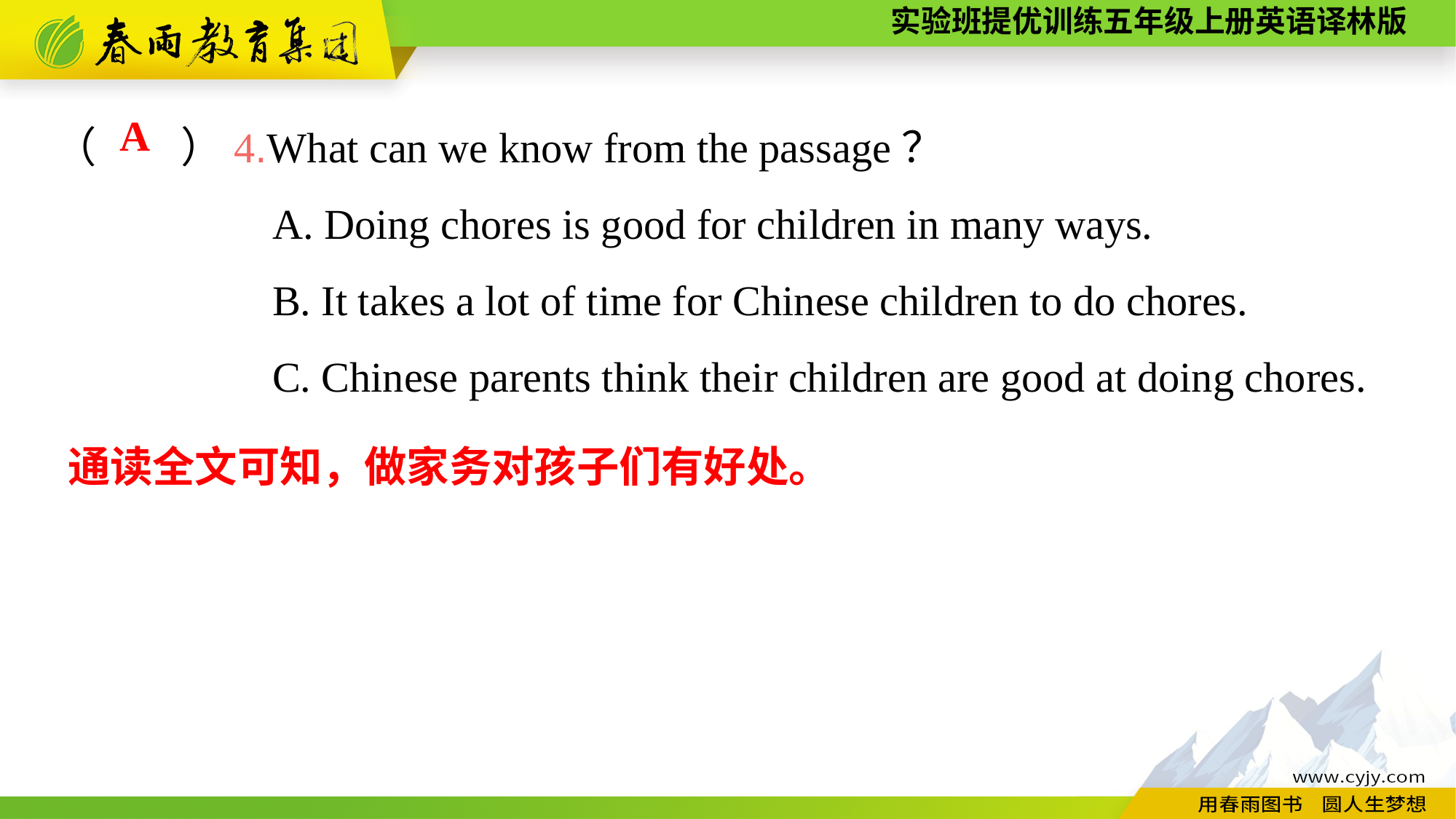

（　　）4.What can we know from the passage？
		A. Doing chores is good for children in many ways.
		B. It takes a lot of time for Chinese children to do chores.
		C. Chinese parents think their children are good at doing chores.
A
通读全文可知，做家务对孩子们有好处。